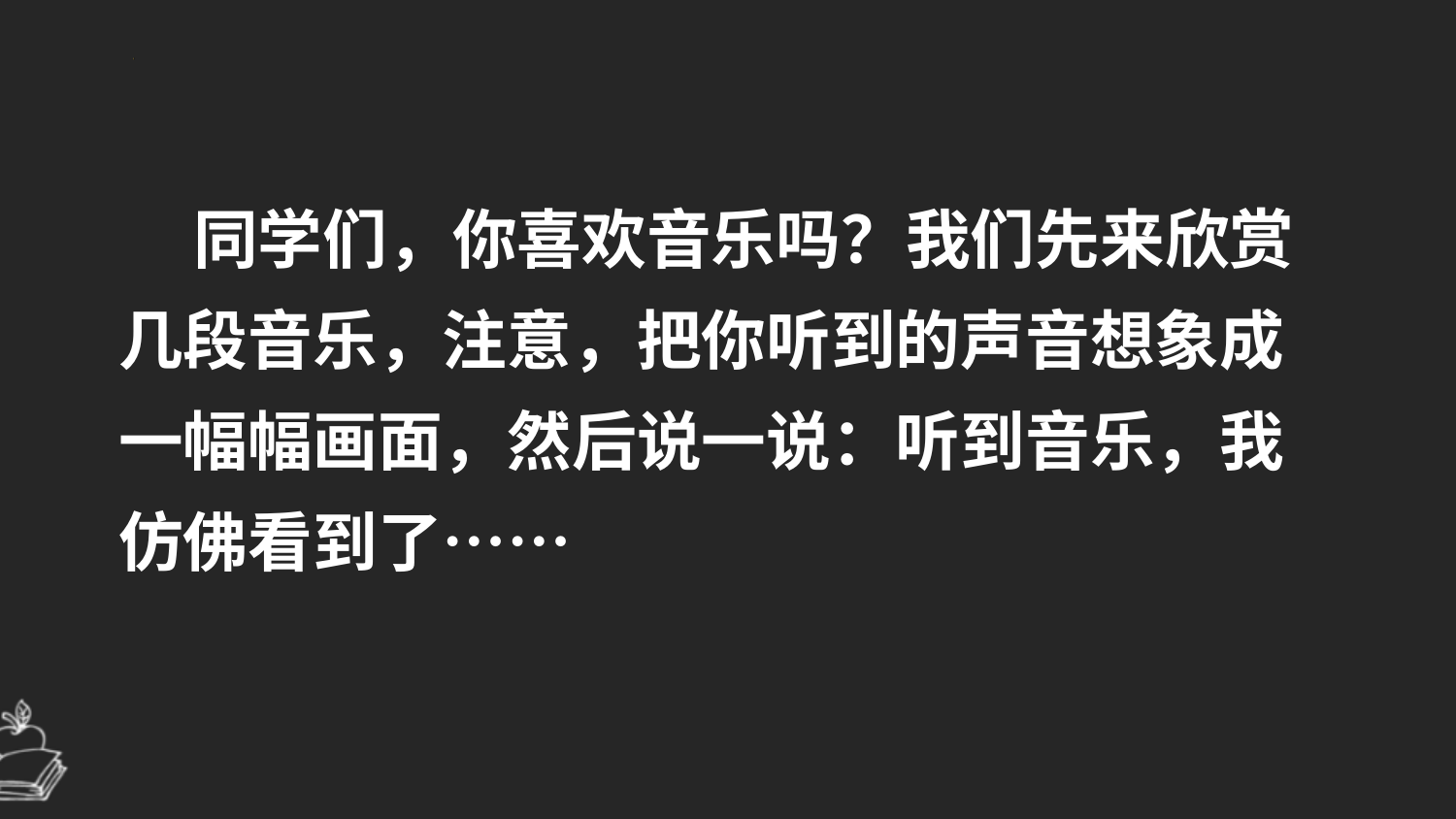

同学们，你喜欢音乐吗？我们先来欣赏几段音乐，注意，把你听到的声音想象成一幅幅画面，然后说一说：听到音乐，我仿佛看到了……